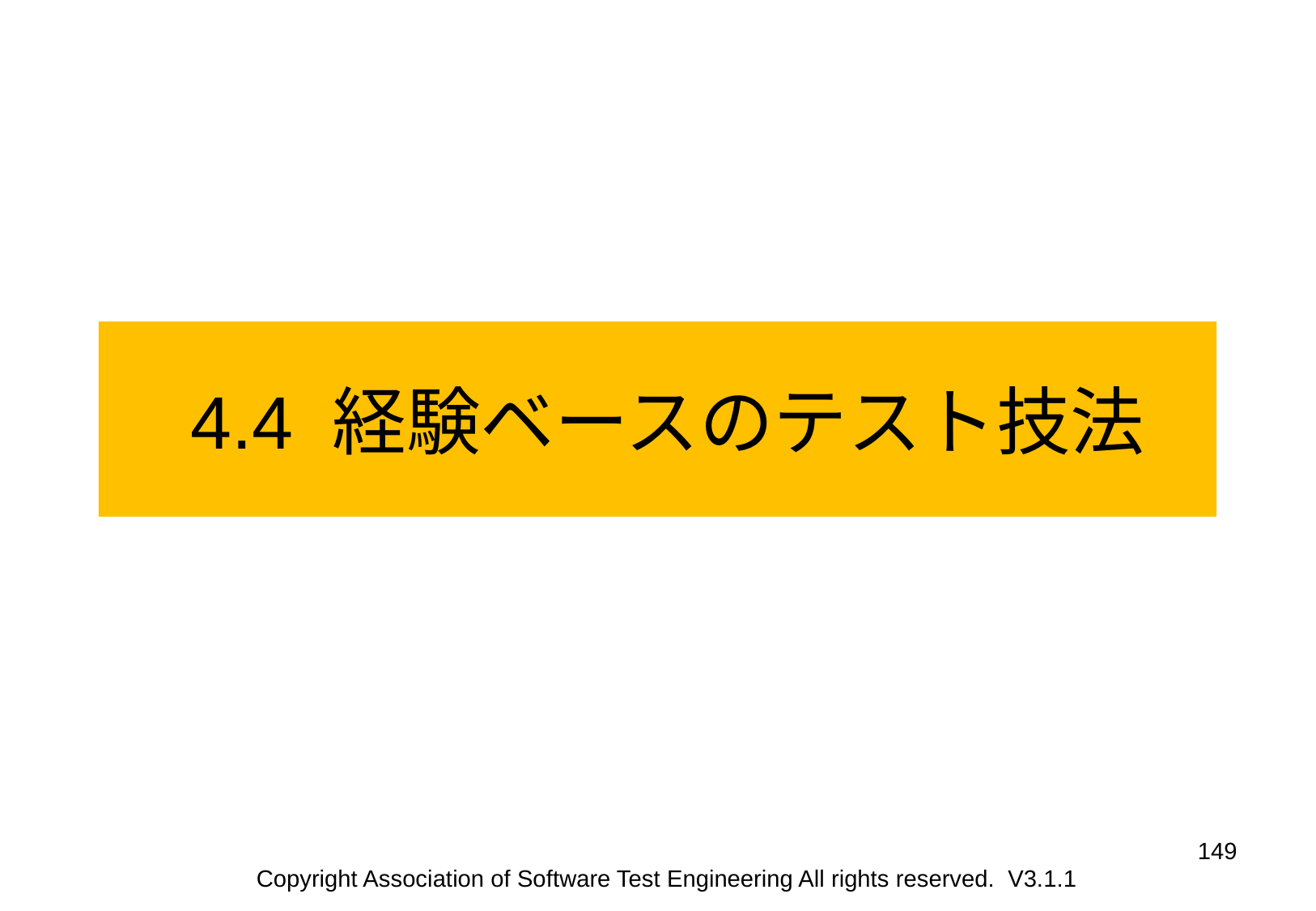

4.4 経験ベースのテスト技法
149
Copyright Association of Software Test Engineering All rights reserved.  V3.1.1